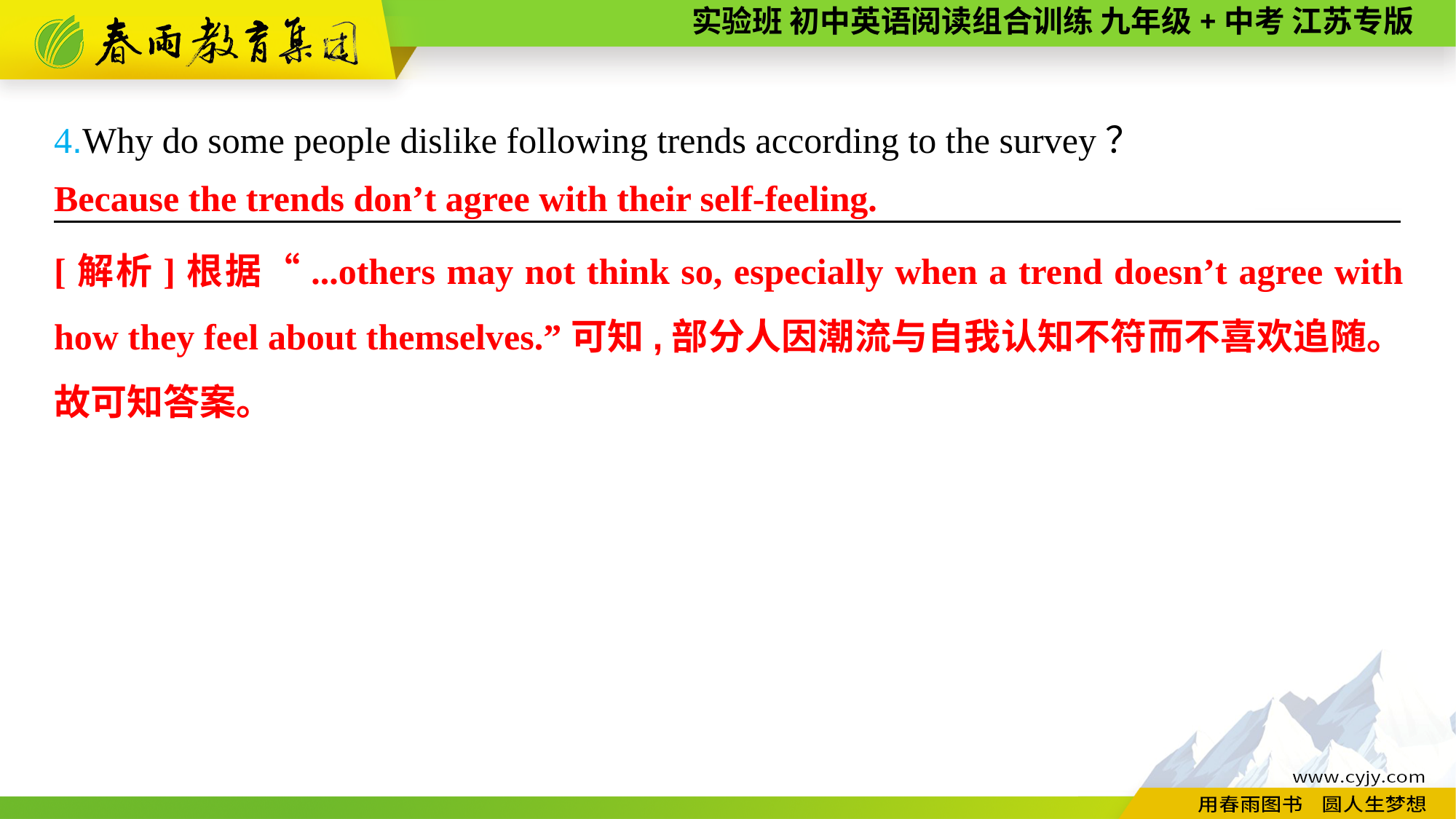

4.Why do some people dislike following trends according to the survey？
————————                        ——  ————                                                  ————
Because the trends don’t agree with their self-feeling.
[解析]根据“...others may not think so, especially when a trend doesn’t agree with how they feel about themselves.”可知,部分人因潮流与自我认知不符而不喜欢追随。故可知答案。